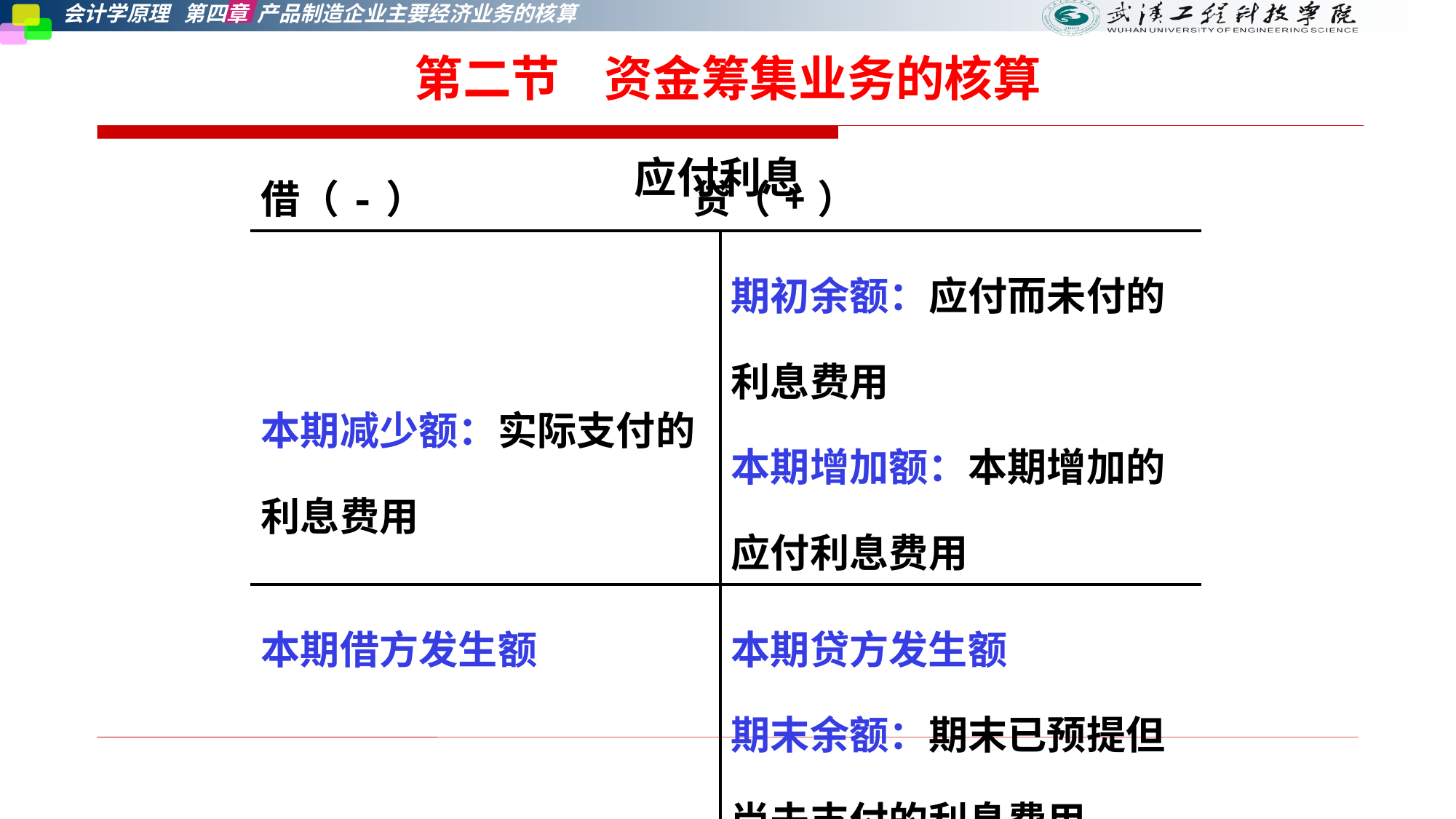

第二节    资金筹集业务的核算
应付利息
| 借（-） 贷（+） |  |
| --- | --- |
| 本期减少额：实际支付的利息费用 | 期初余额：应付而未付的利息费用 本期增加额：本期增加的应付利息费用 |
| 本期借方发生额 | 本期贷方发生额 期末余额：期末已预提但尚未支付的利息费用 |